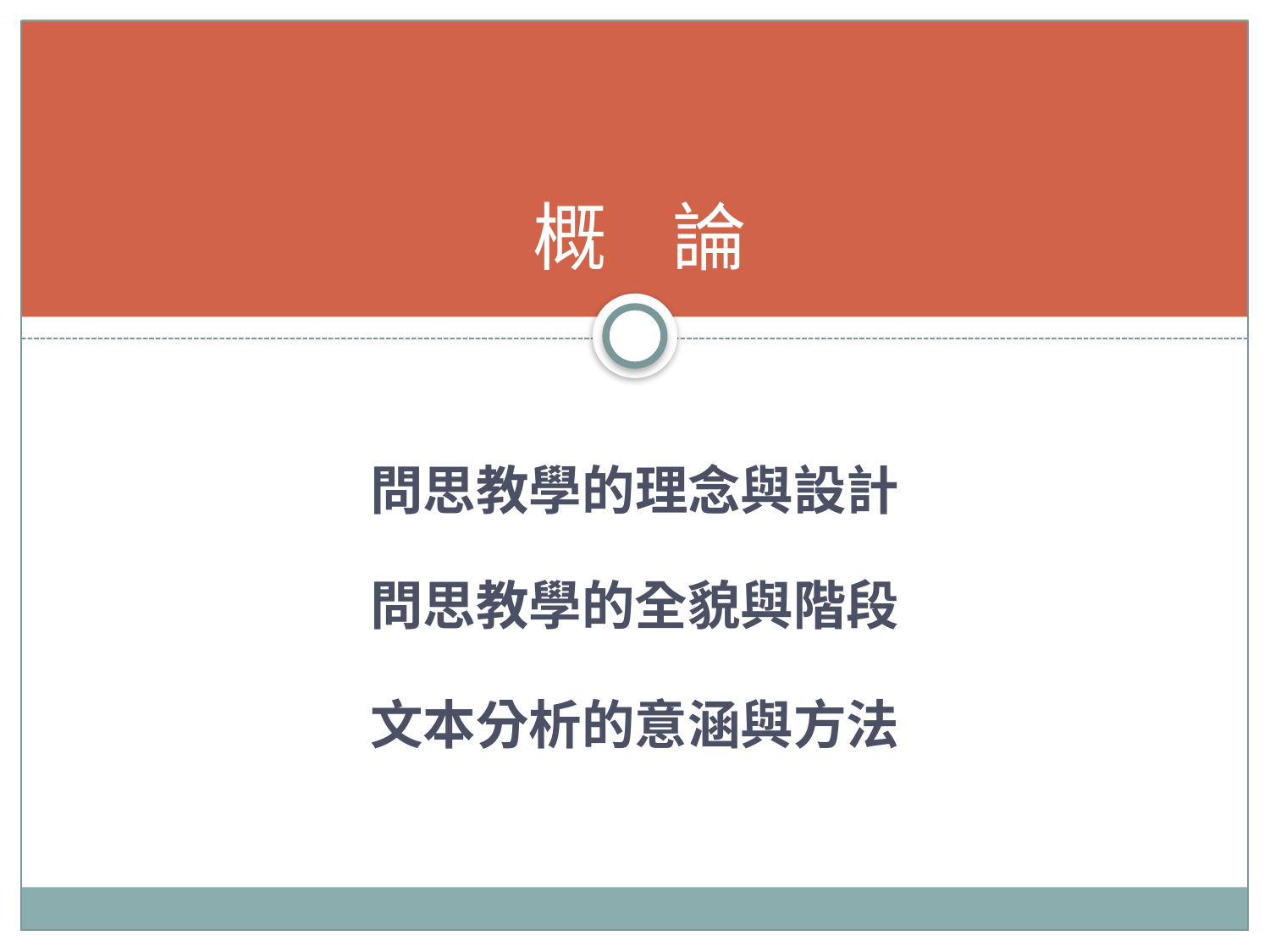

# 概    論
問思教學的理念與設計
問思教學的全貌與階段

文本分析的意涵與方法